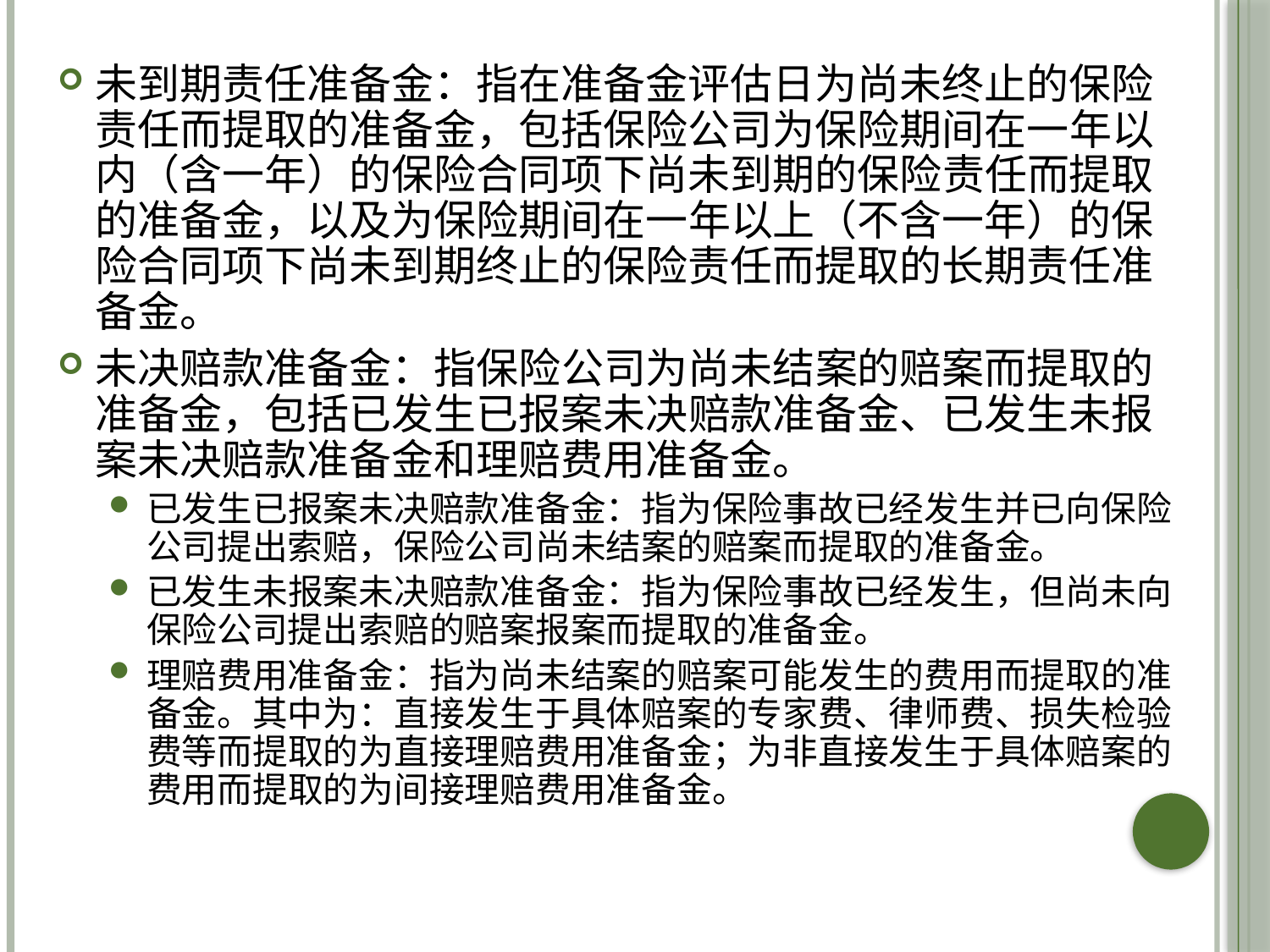

未到期责任准备金：指在准备金评估日为尚未终止的保险责任而提取的准备金，包括保险公司为保险期间在一年以内（含一年）的保险合同项下尚未到期的保险责任而提取的准备金，以及为保险期间在一年以上（不含一年）的保险合同项下尚未到期终止的保险责任而提取的长期责任准备金。
未决赔款准备金：指保险公司为尚未结案的赔案而提取的准备金，包括已发生已报案未决赔款准备金、已发生未报案未决赔款准备金和理赔费用准备金。
已发生已报案未决赔款准备金：指为保险事故已经发生并已向保险公司提出索赔，保险公司尚未结案的赔案而提取的准备金。
已发生未报案未决赔款准备金：指为保险事故已经发生，但尚未向保险公司提出索赔的赔案报案而提取的准备金。
理赔费用准备金：指为尚未结案的赔案可能发生的费用而提取的准备金。其中为：直接发生于具体赔案的专家费、律师费、损失检验费等而提取的为直接理赔费用准备金；为非直接发生于具体赔案的费用而提取的为间接理赔费用准备金。